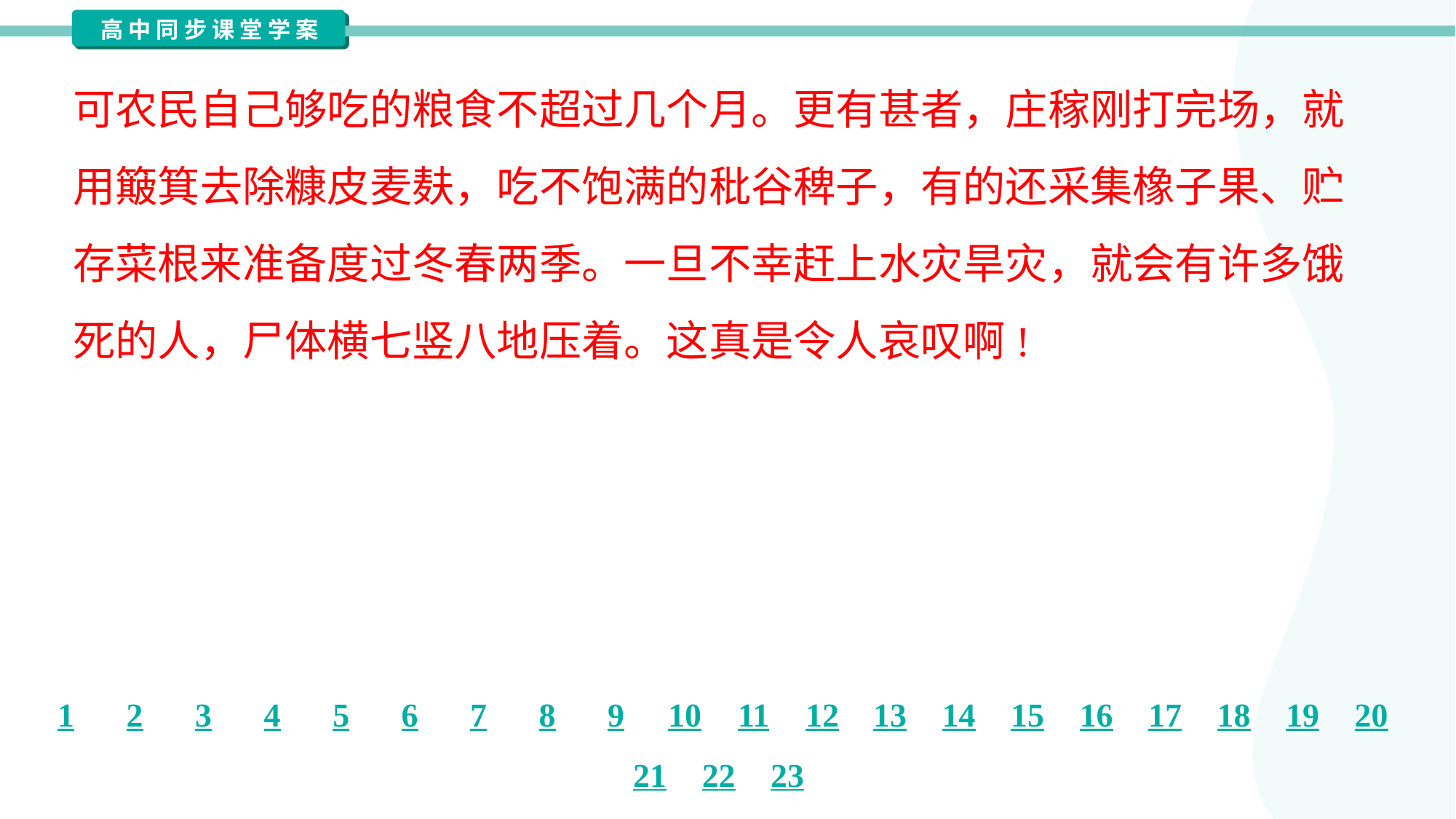

可农民自己够吃的粮食不超过几个月。更有甚者，庄稼刚打完场，就
用簸箕去除糠皮麦麸，吃不饱满的秕谷稗子，有的还采集橡子果、贮
存菜根来准备度过冬春两季。一旦不幸赶上水灾旱灾，就会有许多饿
死的人，尸体横七竖八地压着。这真是令人哀叹啊!